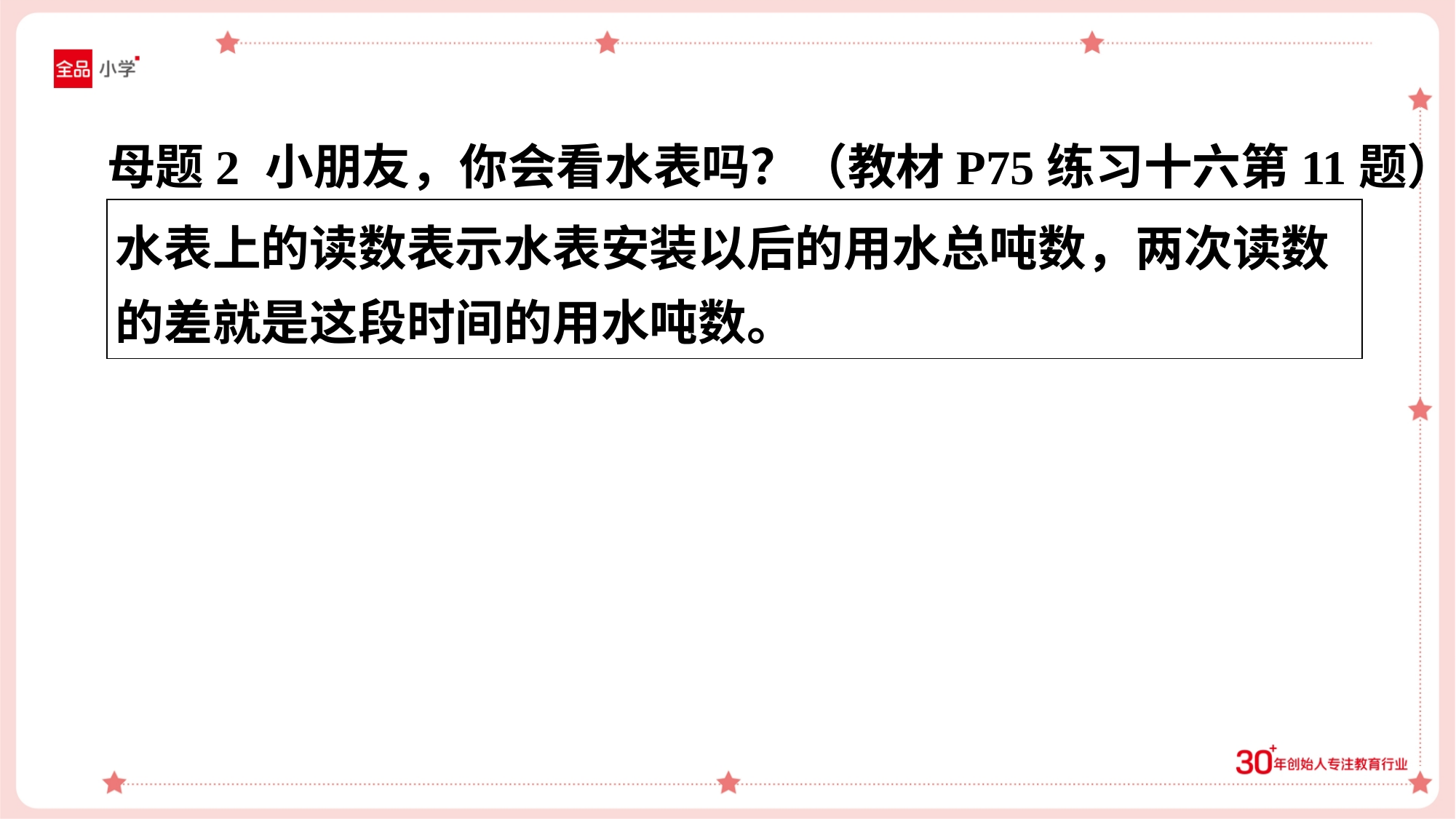

母题2 小朋友，你会看水表吗？（教材P75练习十六第11题）
| 水表上的读数表示水表安装以后的用水总吨数，两次读数 的差就是这段时间的用水吨数。 |
| --- |